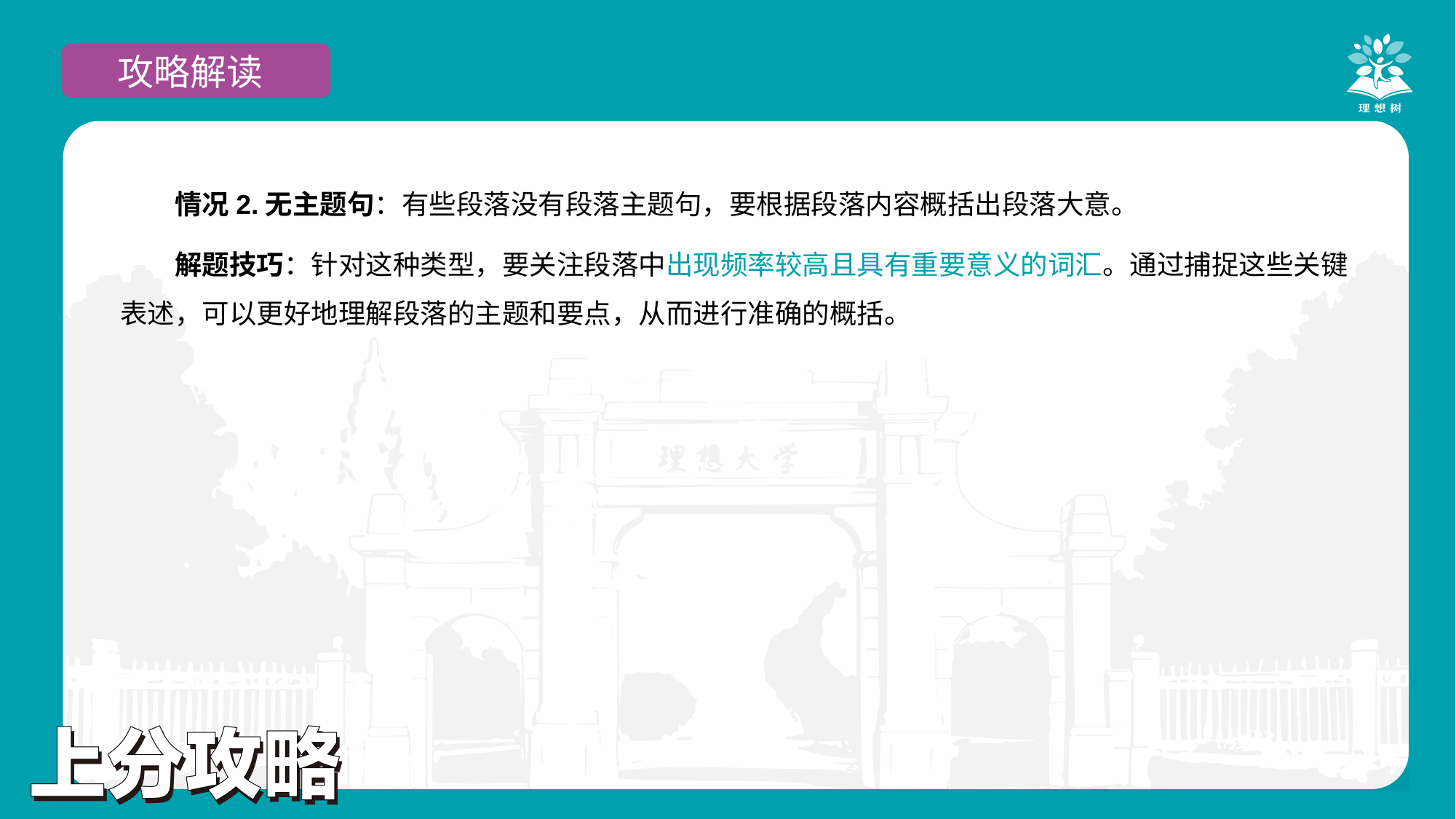

攻略解读
情况2.无主题句：有些段落没有段落主题句，要根据段落内容概括出段落大意。
解题技巧：针对这种类型，要关注段落中出现频率较高且具有重要意义的词汇。通过捕捉这些关键表述，可以更好地理解段落的主题和要点，从而进行准确的概括。